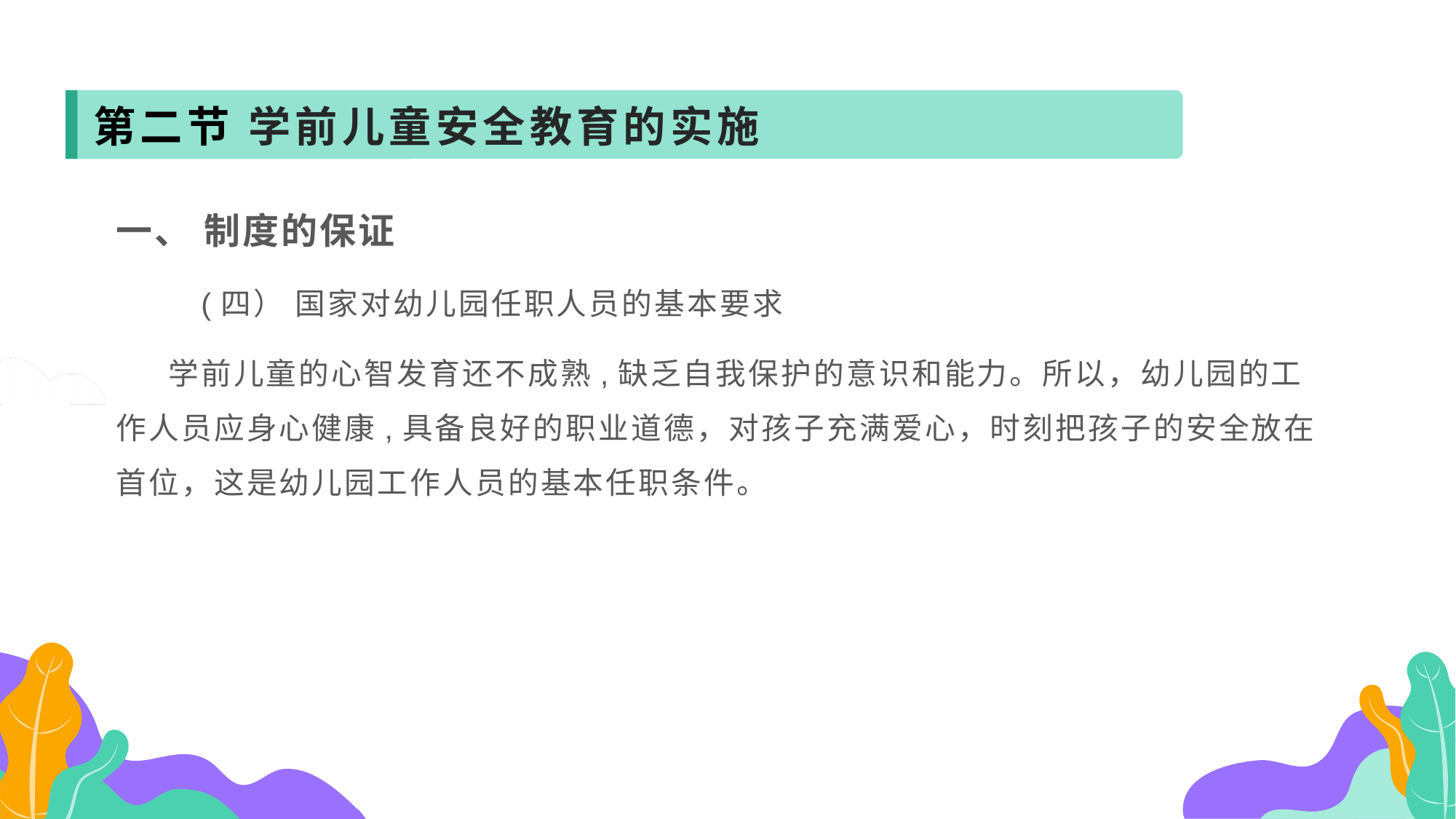

第二节 学前儿童安全教育的实施
一、 制度的保证
        (四） 国家对幼儿园任职人员的基本要求
     学前儿童的心智发育还不成熟,缺乏自我保护的意识和能力。所以，幼儿园的工作人员应身心健康,具备良好的职业道德，对孩子充满爱心，时刻把孩子的安全放在首位，这是幼儿园工作人员的基本任职条件。